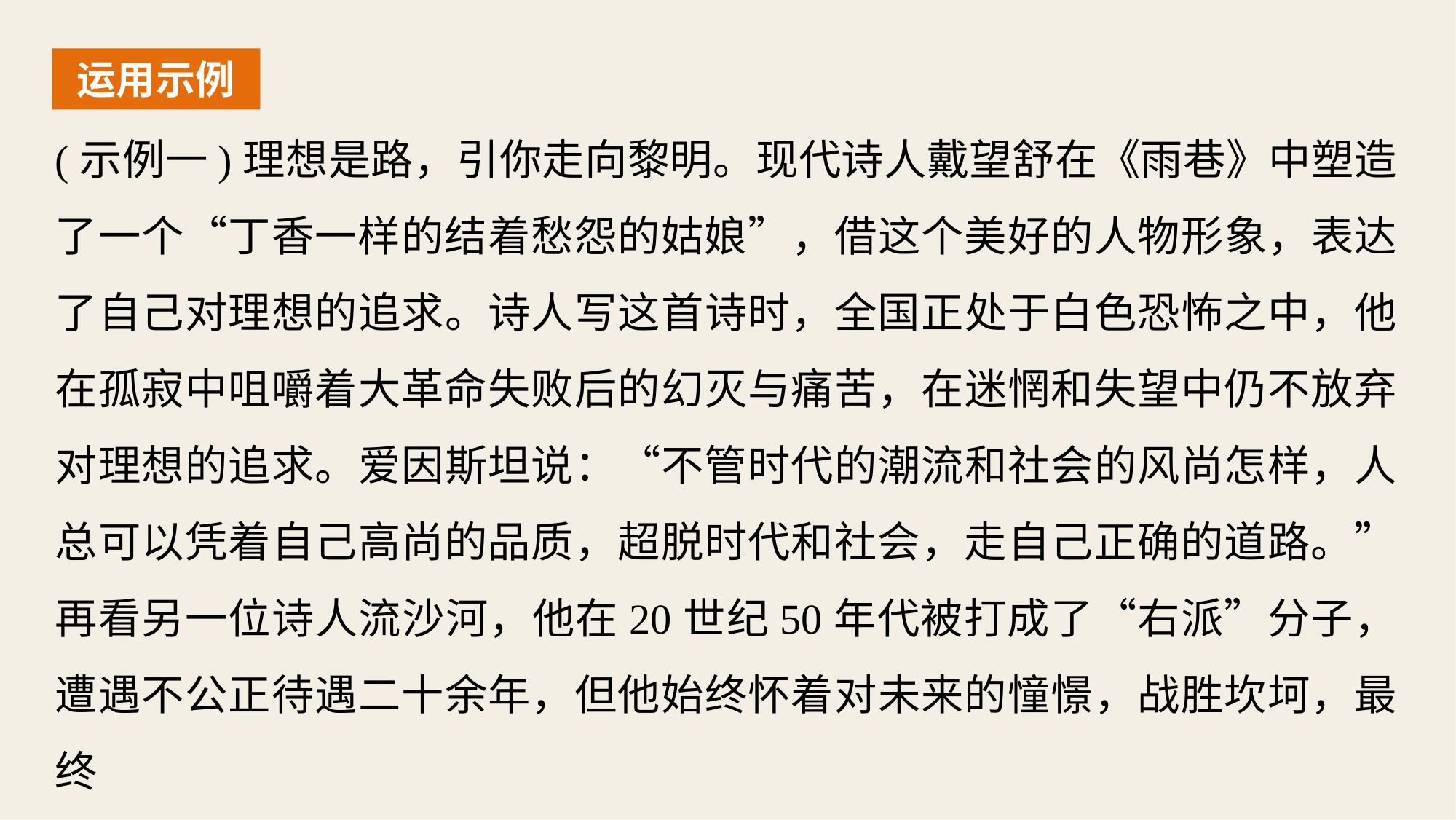

运用示例
(示例一)理想是路，引你走向黎明。现代诗人戴望舒在《雨巷》中塑造了一个“丁香一样的结着愁怨的姑娘”，借这个美好的人物形象，表达了自己对理想的追求。诗人写这首诗时，全国正处于白色恐怖之中，他在孤寂中咀嚼着大革命失败后的幻灭与痛苦，在迷惘和失望中仍不放弃对理想的追求。爱因斯坦说：“不管时代的潮流和社会的风尚怎样，人总可以凭着自己高尚的品质，超脱时代和社会，走自己正确的道路。”再看另一位诗人流沙河，他在20世纪50年代被打成了“右派”分子，遭遇不公正待遇二十余年，但他始终怀着对未来的憧憬，战胜坎坷，最终